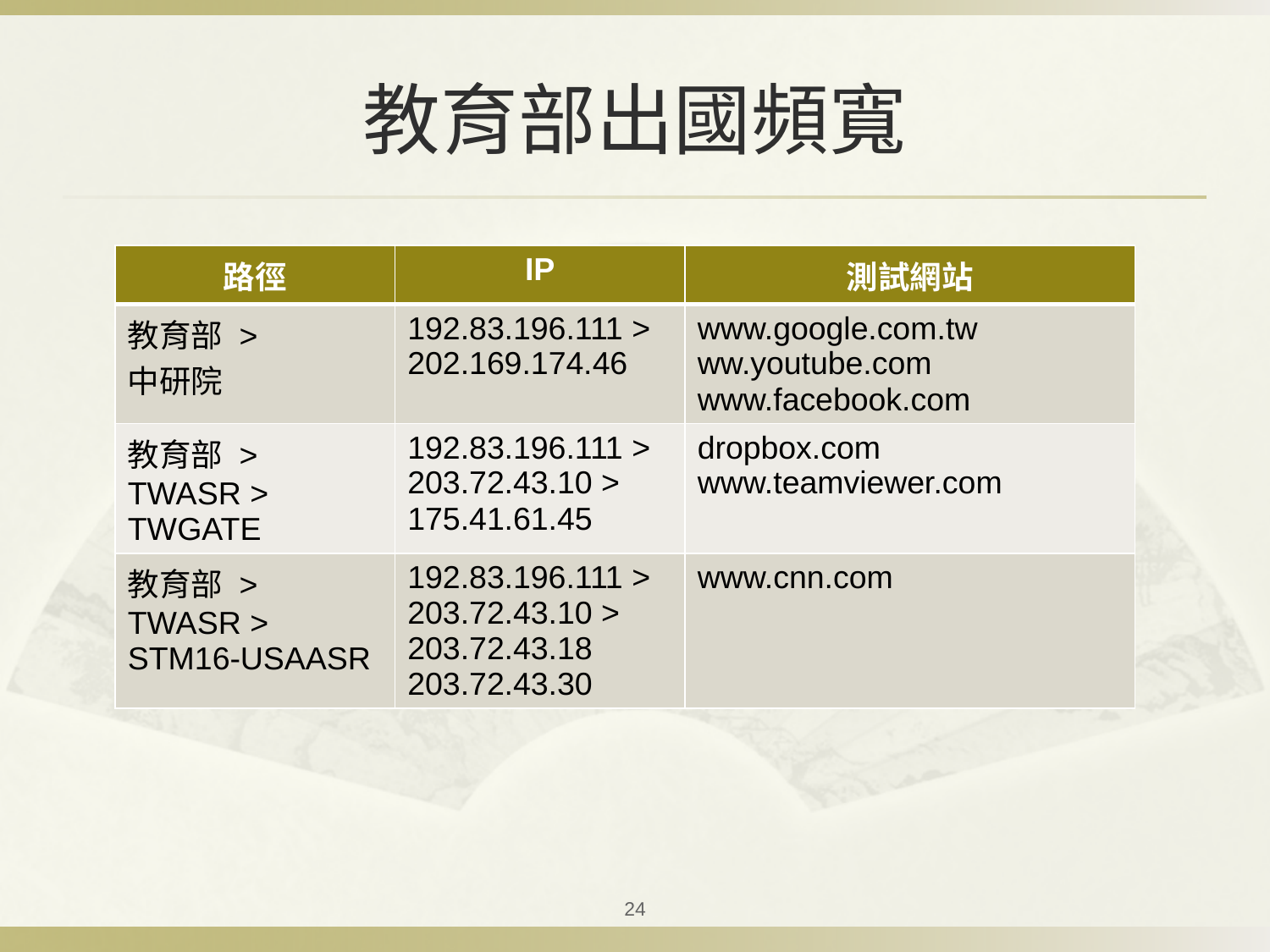

# 教育部出國頻寬

| 路徑 | IP | 測試網站 |
| --- | --- | --- |
| 教育部 > 中研院 | 192.83.196.111 > 202.169.174.46 | www.google.com.tw ww.youtube.com www.facebook.com |
| 教育部 > TWASR > TWGATE | 192.83.196.111 > 203.72.43.10 > 175.41.61.45 | dropbox.com www.teamviewer.com |
| 教育部 > TWASR > STM16-USAASR | 192.83.196.111 > 203.72.43.10 > 203.72.43.18 203.72.43.30 | www.cnn.com |
24